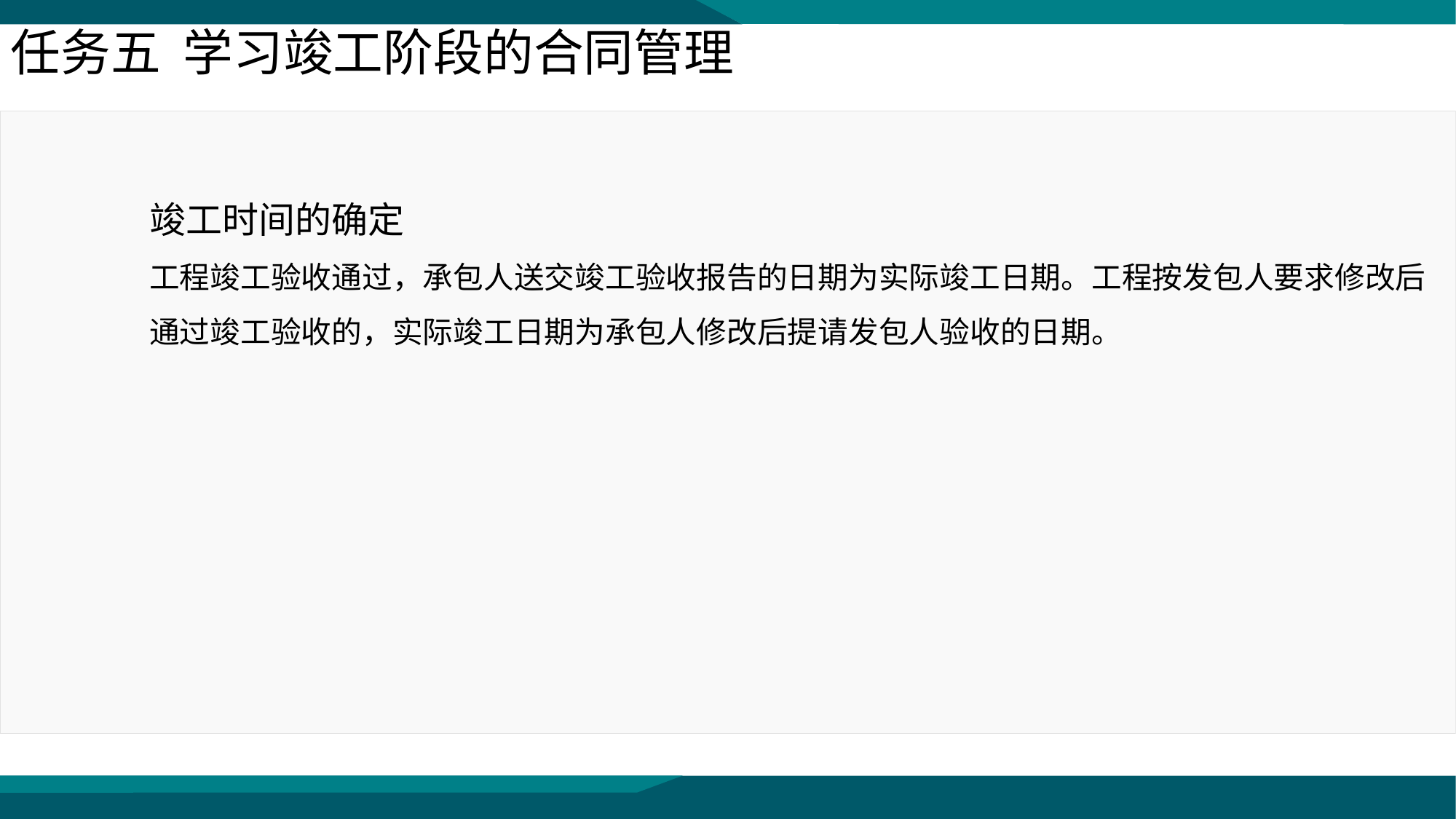

任务五  学习竣工阶段的合同管理
竣工时间的确定
工程竣工验收通过，承包人送交竣工验收报告的日期为实际竣工日期。工程按发包人要求修改后通过竣工验收的，实际竣工日期为承包人修改后提请发包人验收的日期。